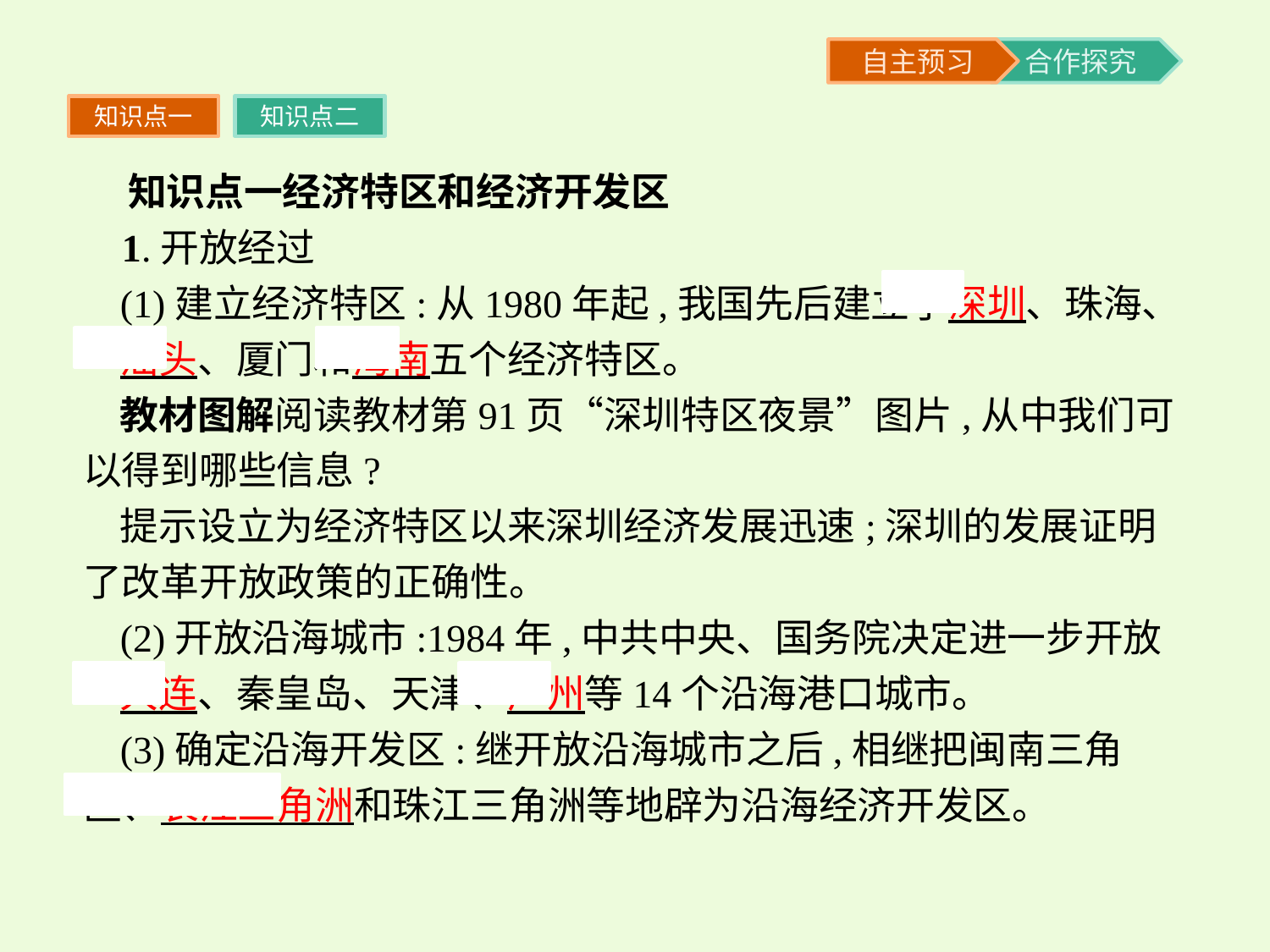

知识点一
知识点二
    知识点一经济特区和经济开发区
    1.开放经过
(1)建立经济特区:从1980年起,我国先后建立了深圳、珠海、
汕头、厦门和海南五个经济特区。
教材图解阅读教材第91页“深圳特区夜景”图片,从中我们可以得到哪些信息?
提示设立为经济特区以来深圳经济发展迅速;深圳的发展证明了改革开放政策的正确性。
(2)开放沿海城市:1984年,中共中央、国务院决定进一步开放
大连、秦皇岛、天津、广州等14个沿海港口城市。
(3)确定沿海开发区:继开放沿海城市之后,相继把闽南三角区、长江三角洲和珠江三角洲等地辟为沿海经济开发区。